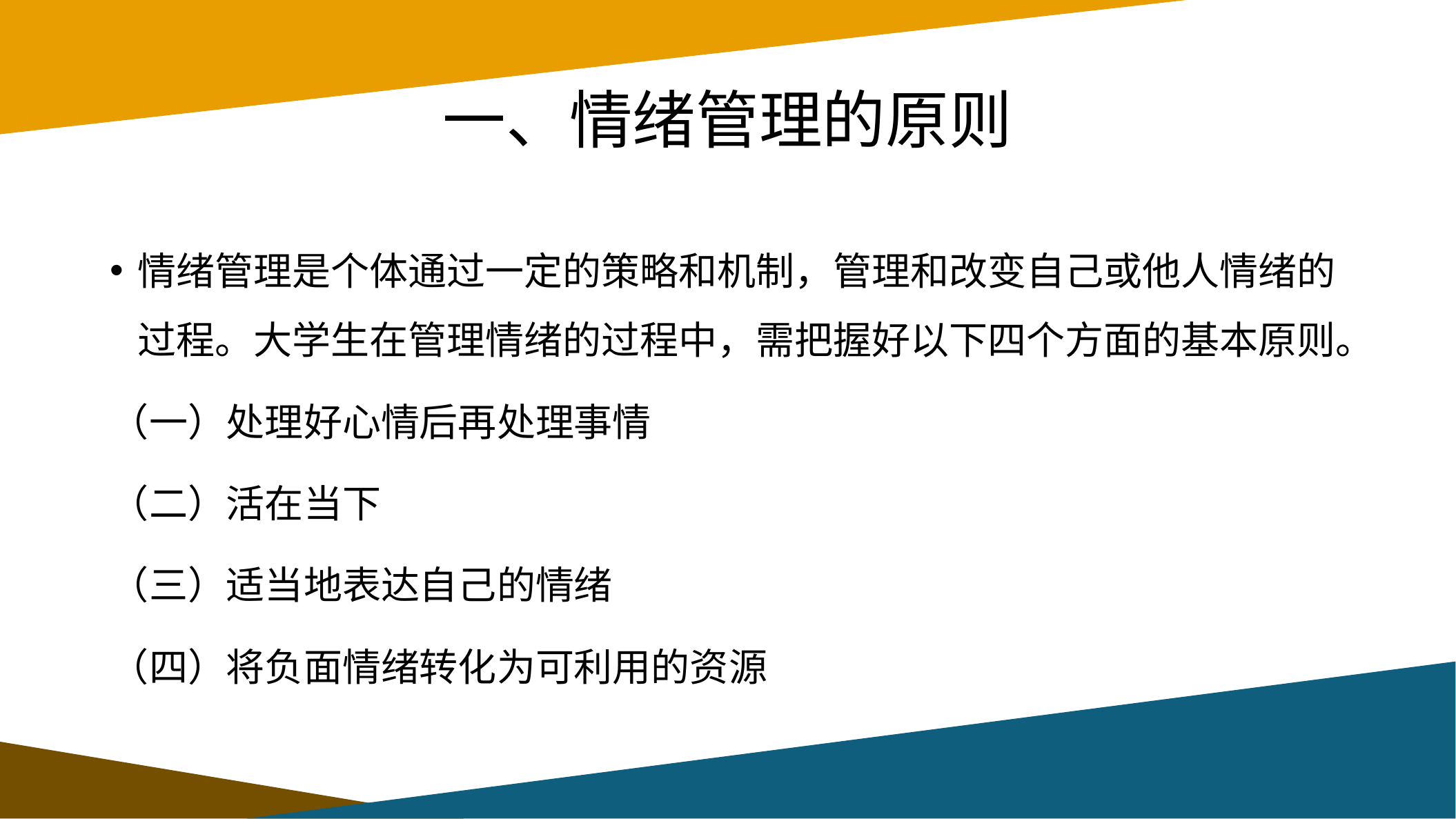

# 一、情绪管理的原则
情绪管理是个体通过一定的策略和机制，管理和改变自己或他人情绪的过程。大学生在管理情绪的过程中，需把握好以下四个方面的基本原则。
（一）处理好心情后再处理事情
（二）活在当下
（三）适当地表达自己的情绪
（四）将负面情绪转化为可利用的资源